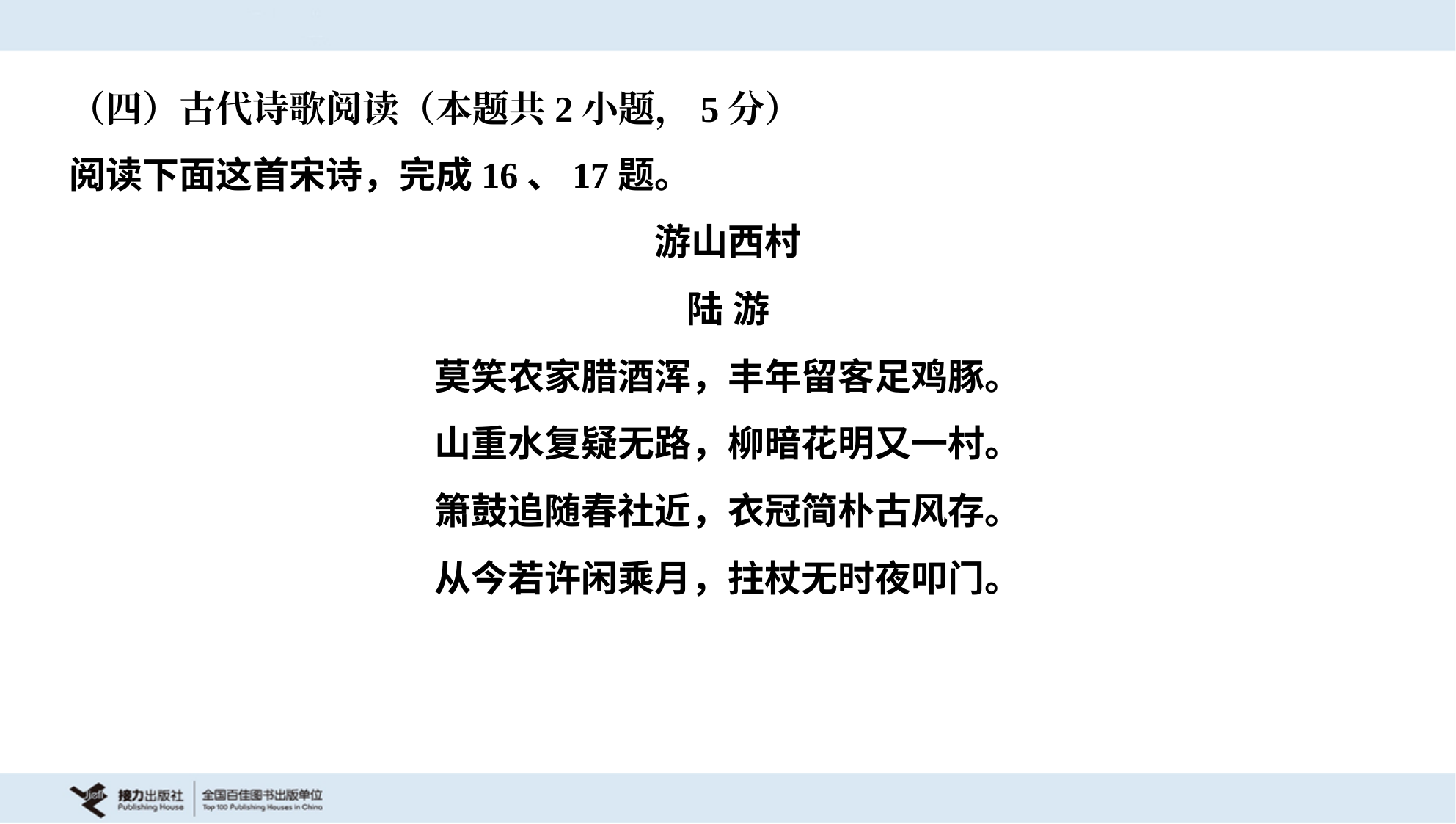

（四）古代诗歌阅读（本题共2小题，5分）
阅读下面这首宋诗，完成16、17题。
游山西村
陆 游
莫笑农家腊酒浑，丰年留客足鸡豚。
山重水复疑无路，柳暗花明又一村。
箫鼓追随春社近，衣冠简朴古风存。
从今若许闲乘月，拄杖无时夜叩门。